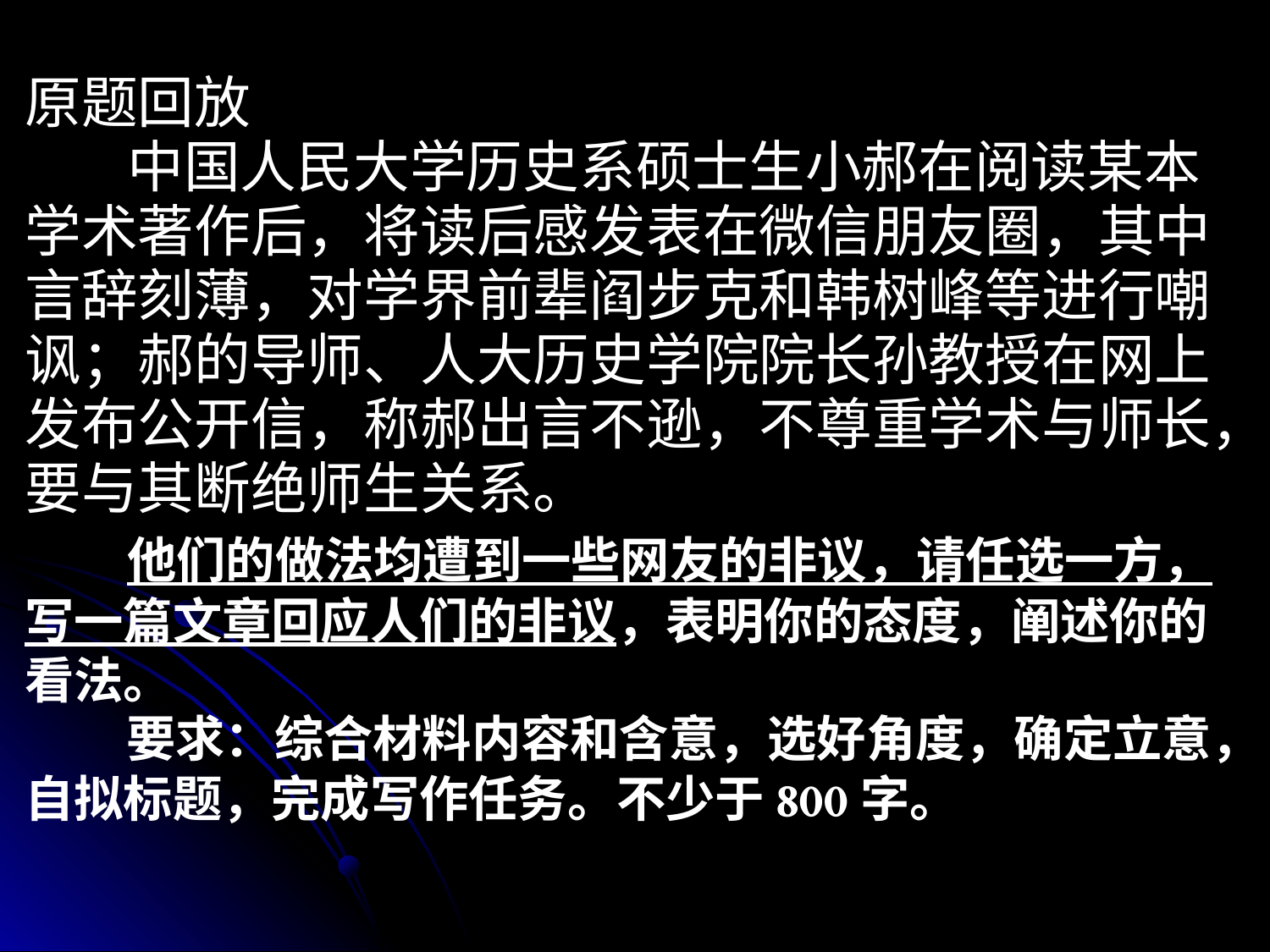

原题回放
       中国人民大学历史系硕士生小郝在阅读某本学术著作后，将读后感发表在微信朋友圈，其中言辞刻薄，对学界前辈阎步克和韩树峰等进行嘲讽；郝的导师、人大历史学院院长孙教授在网上发布公开信，称郝出言不逊，不尊重学术与师长，要与其断绝师生关系。
       他们的做法均遭到一些网友的非议，请任选一方，写一篇文章回应人们的非议，表明你的态度，阐述你的看法。
        要求：综合材料内容和含意，选好角度，确定立意，自拟标题，完成写作任务。不少于800字。